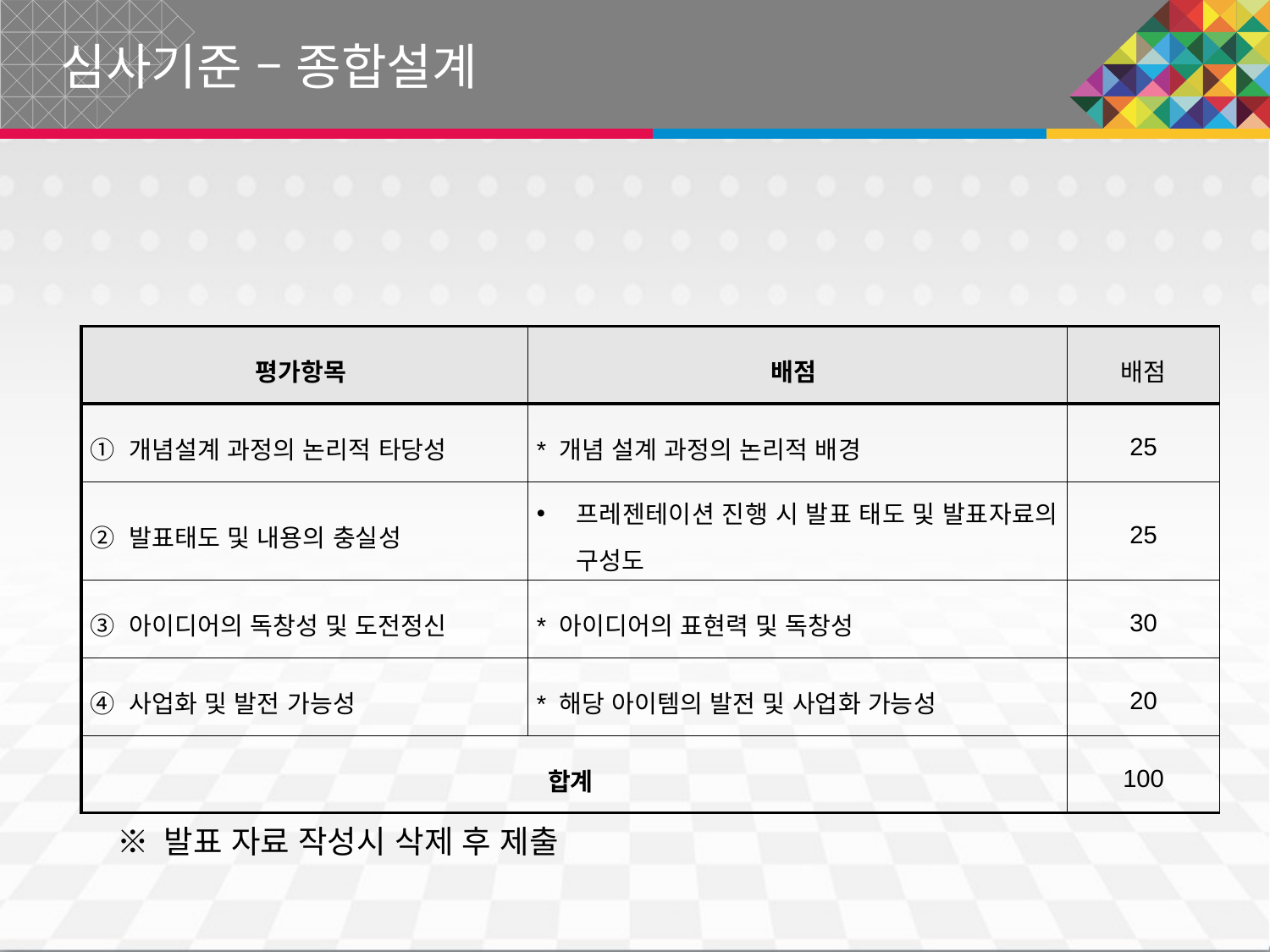

심사기준 – 종합설계
| 평가항목 | 배점 | 배점 |
| --- | --- | --- |
| ① 개념설계 과정의 논리적 타당성 | \* 개념 설계 과정의 논리적 배경 | 25 |
| ② 발표태도 및 내용의 충실성 | 프레젠테이션 진행 시 발표 태도 및 발표자료의 구성도 | 25 |
| ③ 아이디어의 독창성 및 도전정신 | \* 아이디어의 표현력 및 독창성 | 30 |
| ④ 사업화 및 발전 가능성 | \* 해당 아이템의 발전 및 사업화 가능성 | 20 |
| 합계 |  | 100 |
※ 발표 자료 작성시 삭제 후 제출